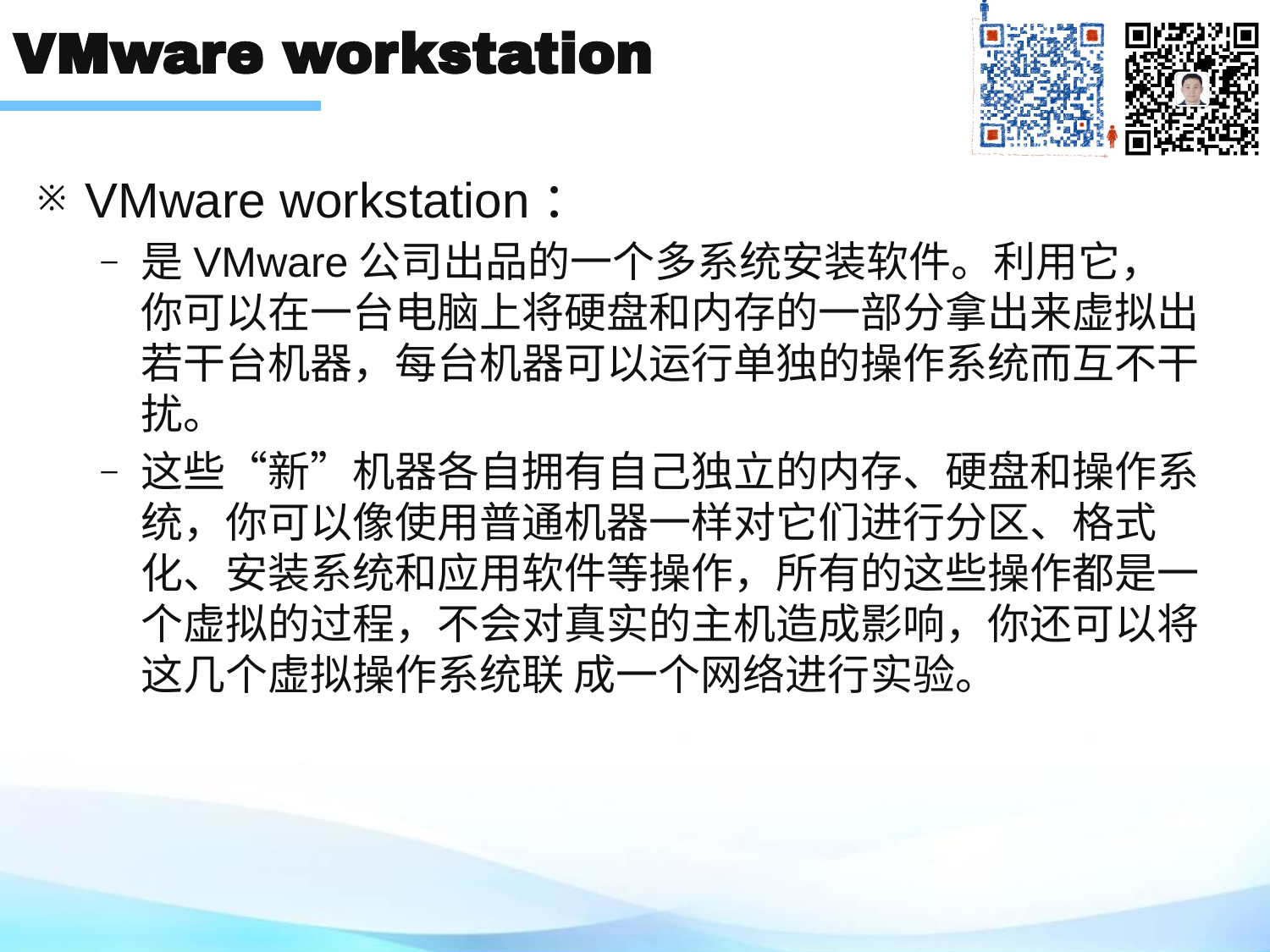

# VMware workstation
VMware workstation：
是VMware公司出品的一个多系统安装软件。利用它，你可以在一台电脑上将硬盘和内存的一部分拿出来虚拟出若干台机器，每台机器可以运行单独的操作系统而互不干扰。
这些“新”机器各自拥有自己独立的内存、硬盘和操作系统，你可以像使用普通机器一样对它们进行分区、格式化、安装系统和应用软件等操作，所有的这些操作都是一个虚拟的过程，不会对真实的主机造成影响，你还可以将这几个虚拟操作系统联 成一个网络进行实验。